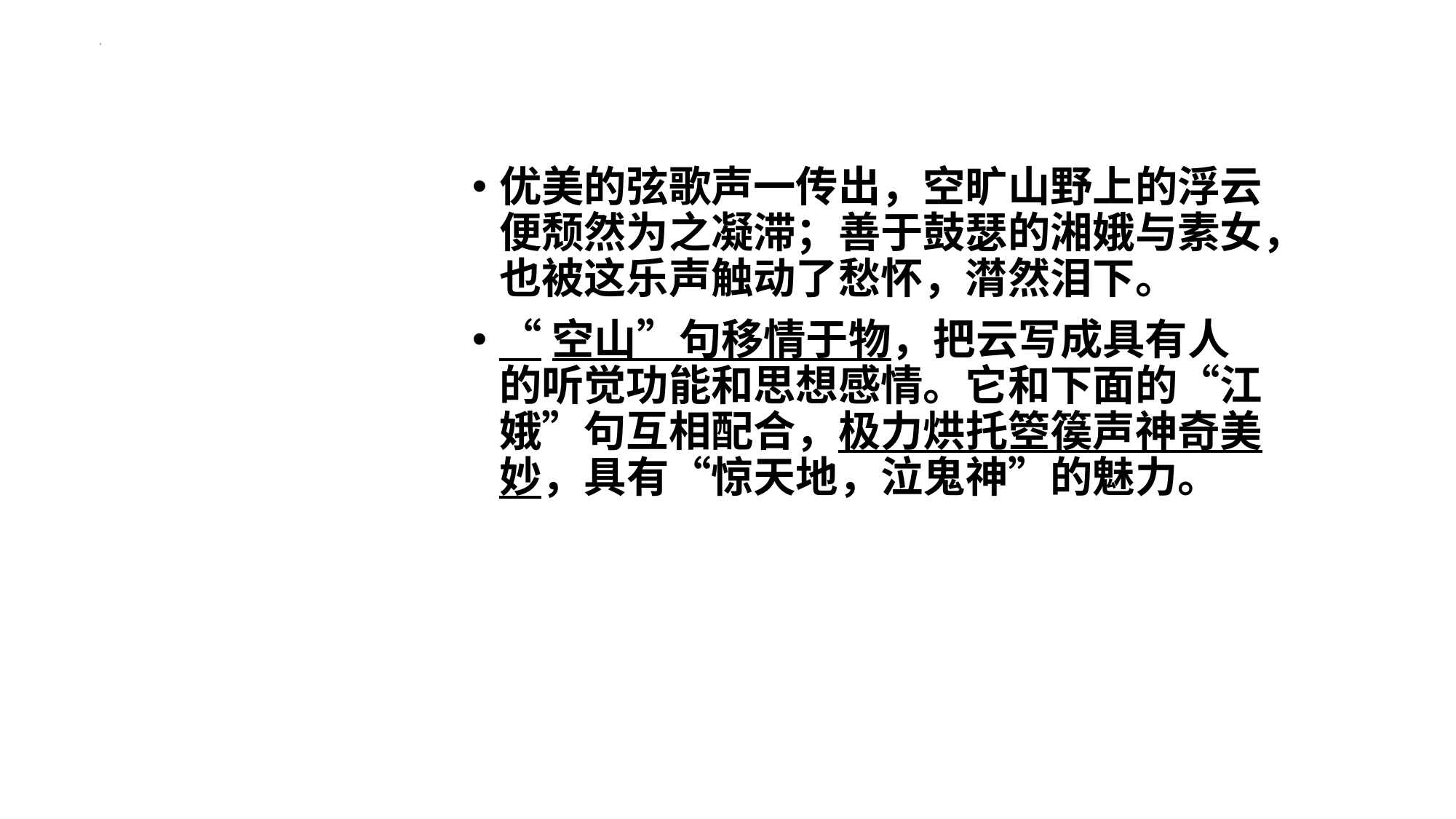

优美的弦歌声一传出，空旷山野上的浮云便颓然为之凝滞；善于鼓瑟的湘娥与素女，也被这乐声触动了愁怀，潸然泪下。
“空山”句移情于物，把云写成具有人的听觉功能和思想感情。它和下面的“江娥”句互相配合，极力烘托箜篌声神奇美妙，具有“惊天地，泣鬼神”的魅力。